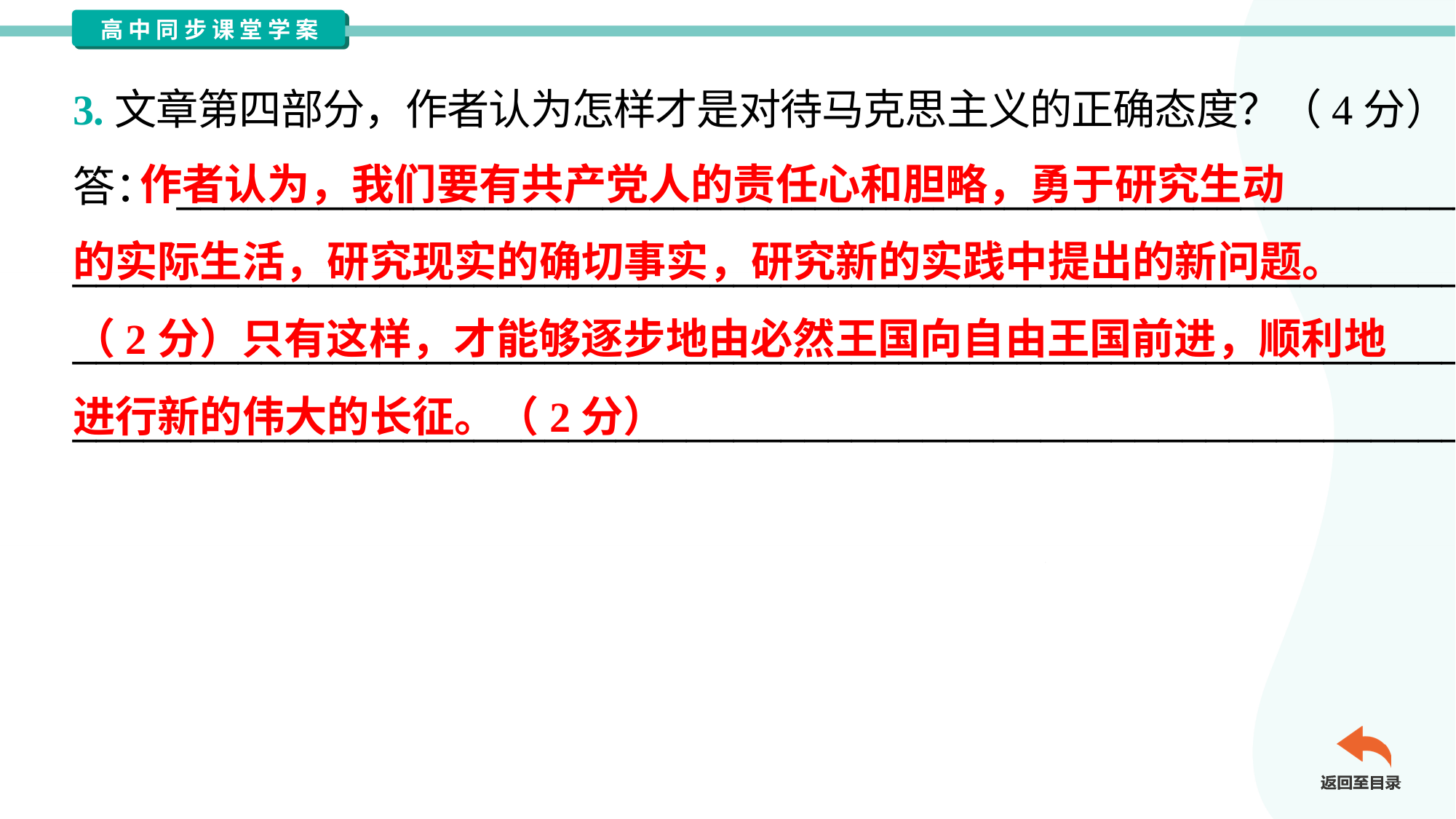

3.文章第四部分，作者认为怎样才是对待马克思主义的正确态度？（4分）
答： ________________________________________________________
_____________________________________________________________
_____________________________________________________________
_____________________________________________________________
      作者认为，我们要有共产党人的责任心和胆略，勇于研究生动
的实际生活，研究现实的确切事实，研究新的实践中提出的新问题。
（2分）只有这样，才能够逐步地由必然王国向自由王国前进，顺利地
进行新的伟大的长征。（2分）